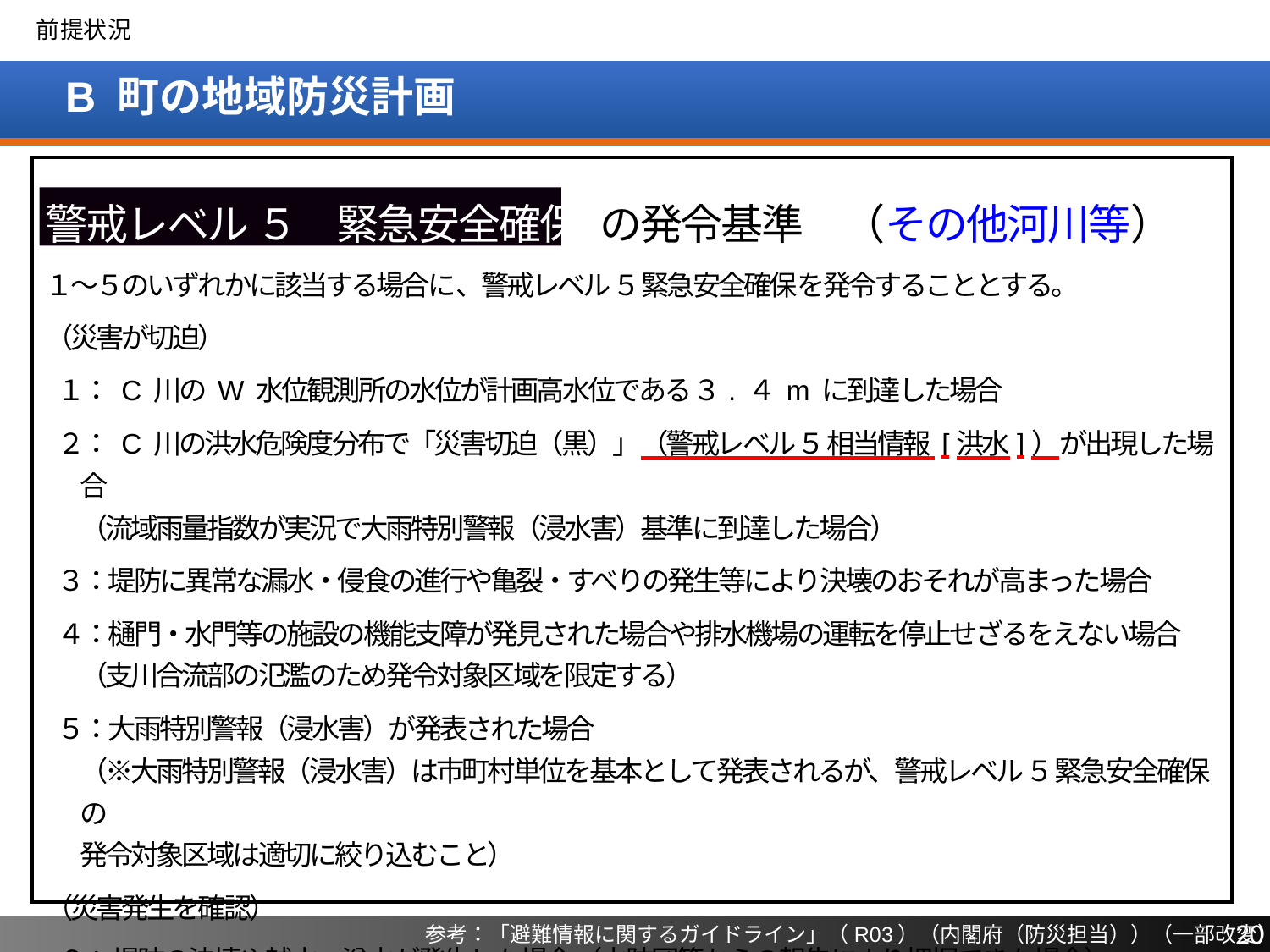

前提状況
# B 町の地域防災計画
警戒レベル ５　緊急安全確保  の発令基準　（その他河川等）
１～５のいずれかに該当する場合に、警戒レベル ５ 緊急安全確保を発令することとする。
（災害が切迫）
１： C 川の W 水位観測所の水位が計画高水位である ３. ４ m に到達した場合
２： C 川の洪水危険度分布で「災害切迫（黒）」（警戒レベル ５ 相当情報 [洪水]）が出現した場合
（流域雨量指数が実況で大雨特別警報（浸水害）基準に到達した場合）
３：堤防に異常な漏水・侵食の進行や亀裂・すべりの発生等により決壊のおそれが高まった場合
４：樋門・水門等の施設の機能支障が発見された場合や排水機場の運転を停止せざるをえない場合
（支川合流部の氾濫のため発令対象区域を限定する）
５：大雨特別警報（浸水害）が発表された場合
（※大雨特別警報（浸水害）は市町村単位を基本として発表されるが、警戒レベル ５ 緊急安全確保の
発令対象区域は適切に絞り込むこと）
（災害発生を確認）
６： 堤防の決壊や越水・溢水が発生した場合 （水防団等からの報告により把握できた場合）

20

参考：「避難情報に関するガイドライン」（R03）（内閣府（防災担当））（一部改変）